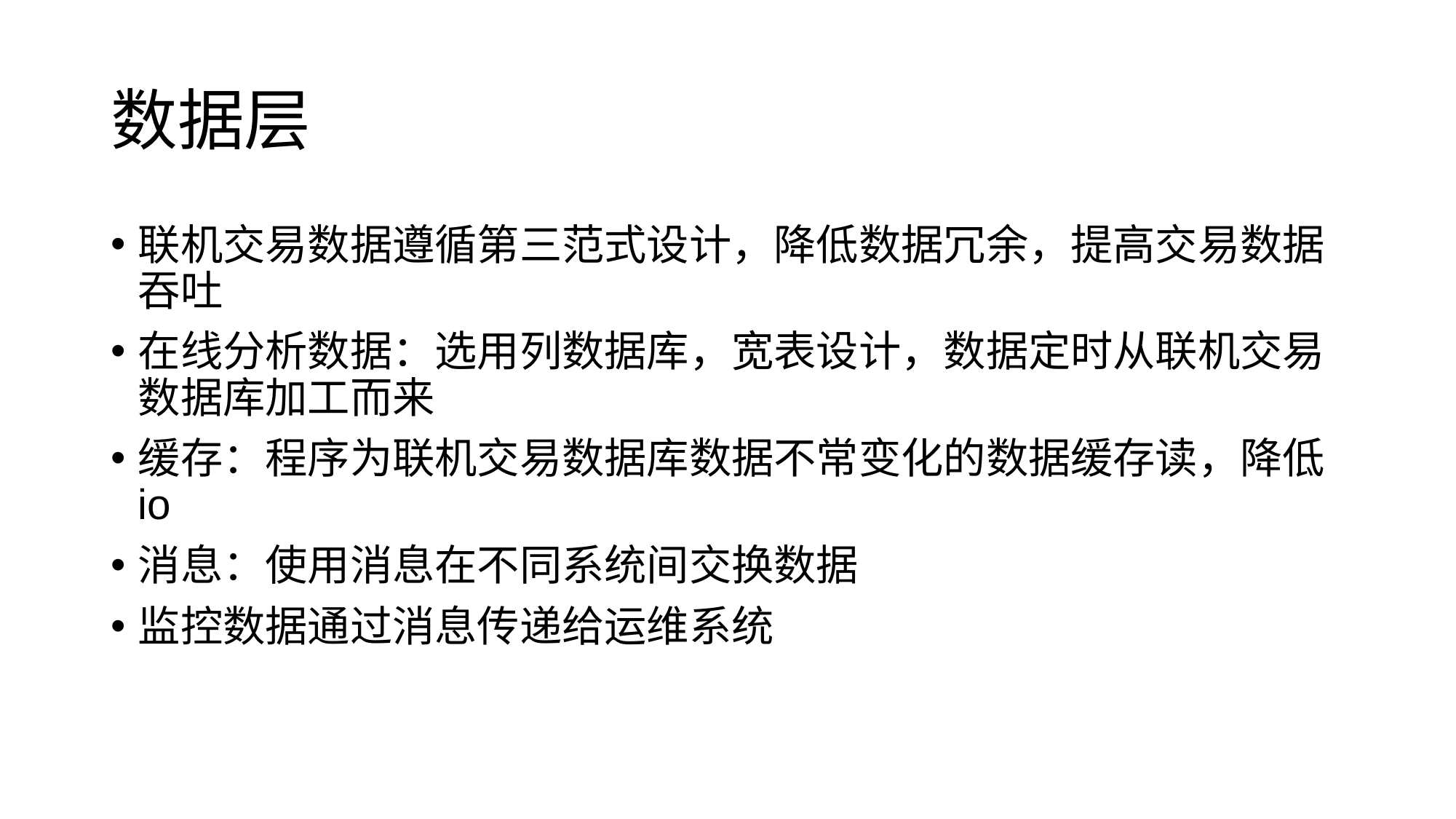

# 数据层
联机交易数据遵循第三范式设计，降低数据冗余，提高交易数据吞吐
在线分析数据：选用列数据库，宽表设计，数据定时从联机交易数据库加工而来
缓存：程序为联机交易数据库数据不常变化的数据缓存读，降低io
消息：使用消息在不同系统间交换数据
监控数据通过消息传递给运维系统